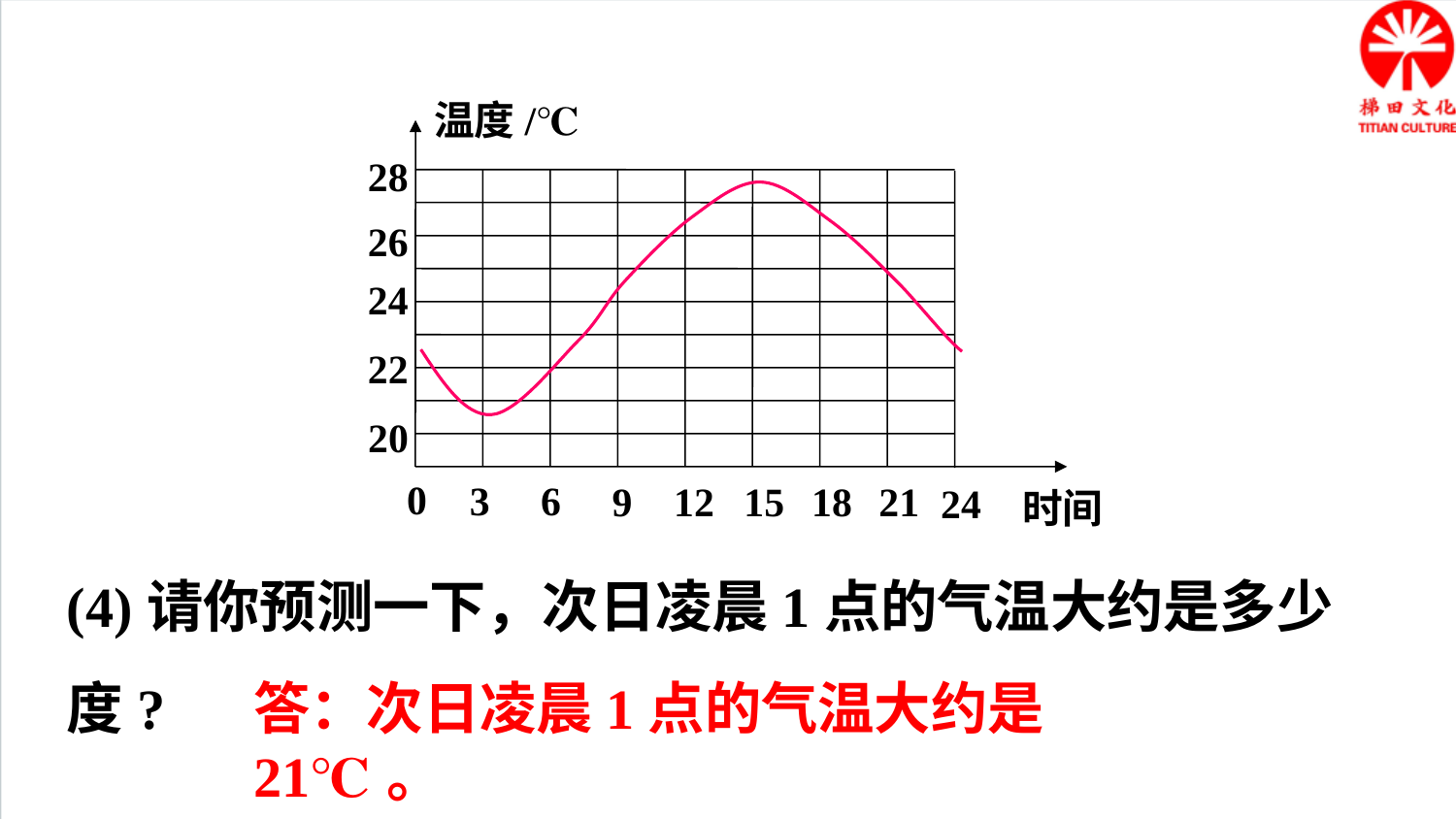

温度/℃

28

26
24
22
20
0
3
6
9
12
15
18
21
24
时间

(4)请你预测一下，次日凌晨1点的气温大约是多少度?
答：次日凌晨1点的气温大约是21℃。